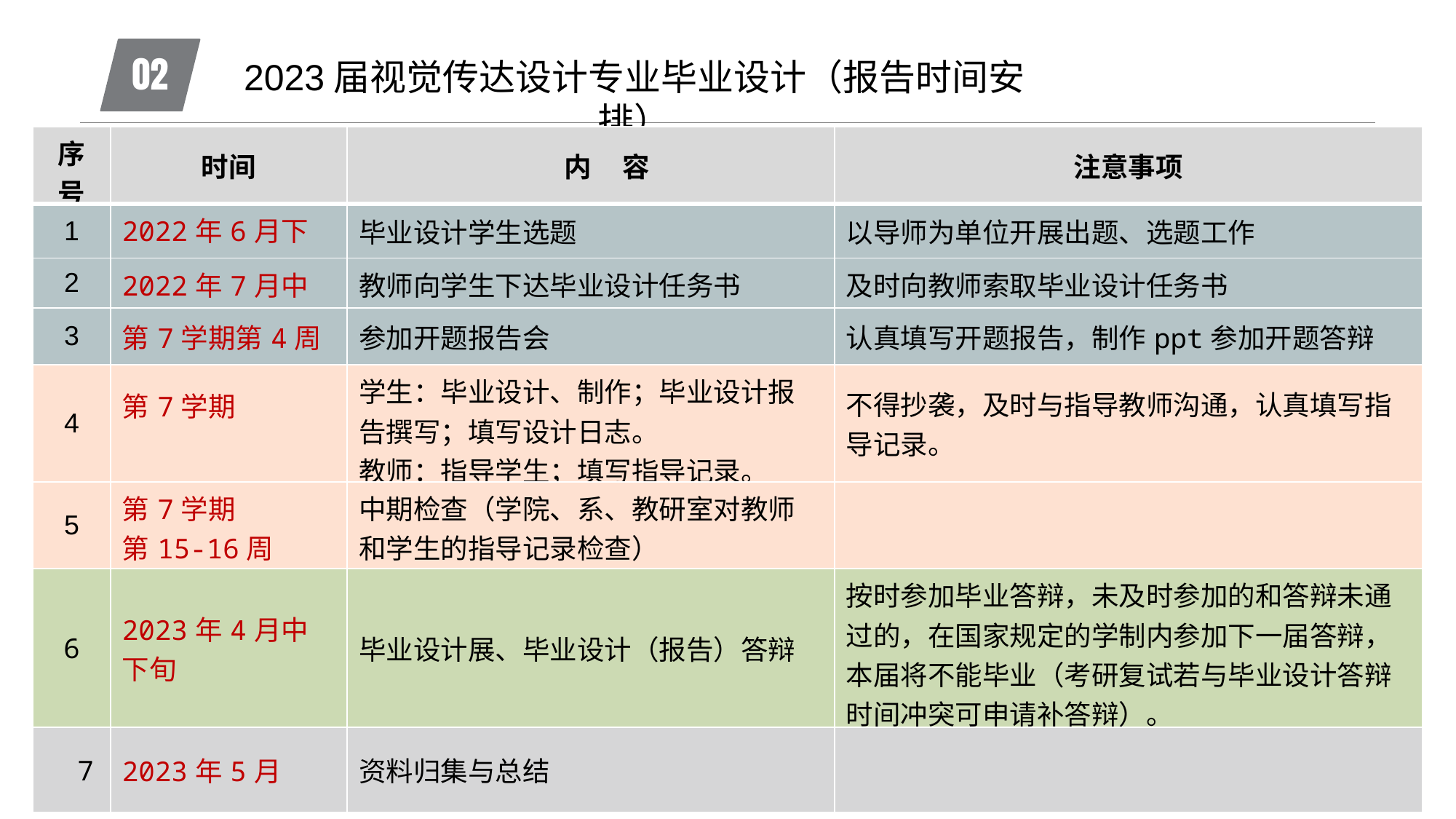

02
2023届视觉传达设计专业毕业设计（报告时间安排）
| 序号 | 时间 | 内 容 | 注意事项 |
| --- | --- | --- | --- |
| 1 | 2022年6月下旬 | 毕业设计学生选题 | 以导师为单位开展出题、选题工作 |
| 2 | 2022年7月中旬 | 教师向学生下达毕业设计任务书 | 及时向教师索取毕业设计任务书 |
| 3 | 第7学期第4周 | 参加开题报告会 | 认真填写开题报告，制作ppt参加开题答辩 |
| 4 | 第7学期 | 学生：毕业设计、制作；毕业设计报告撰写；填写设计日志。 教师：指导学生；填写指导记录。 | 不得抄袭，及时与指导教师沟通，认真填写指导记录。 |
| 5 | 第7学期 第15-16周 | 中期检查（学院、系、教研室对教师和学生的指导记录检查） |  |
| 6 | 2023年4月中下旬 | 毕业设计展、毕业设计（报告）答辩 | 按时参加毕业答辩，未及时参加的和答辩未通过的，在国家规定的学制内参加下一届答辩，本届将不能毕业（考研复试若与毕业设计答辩时间冲突可申请补答辩）。 |
| 7 | 2023年5月 | 资料归集与总结 |  |